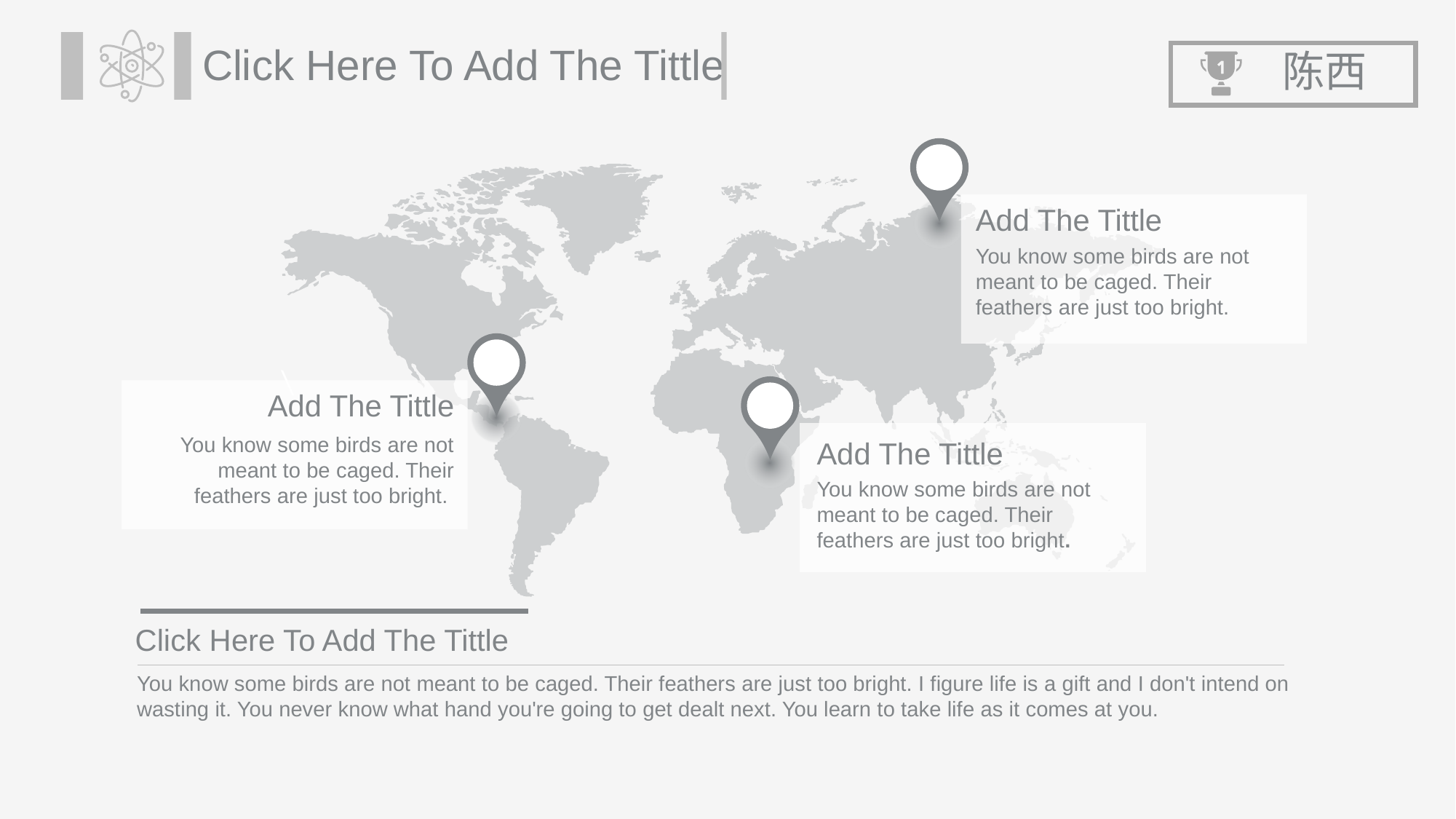

Click Here To Add The Tittle

陈西

\

Add The Tittle
You know some birds are not meant to be caged. Their feathers are just too bright.

Add The Tittle
You know some birds are not meant to be caged. Their feathers are just too bright.

Add The Tittle
You know some birds are not meant to be caged. Their feathers are just too bright.

Click Here To Add The Tittle
You know some birds are not meant to be caged. Their feathers are just too bright. I figure life is a gift and I don't intend on wasting it. You never know what hand you're going to get dealt next. You learn to take life as it comes at you.